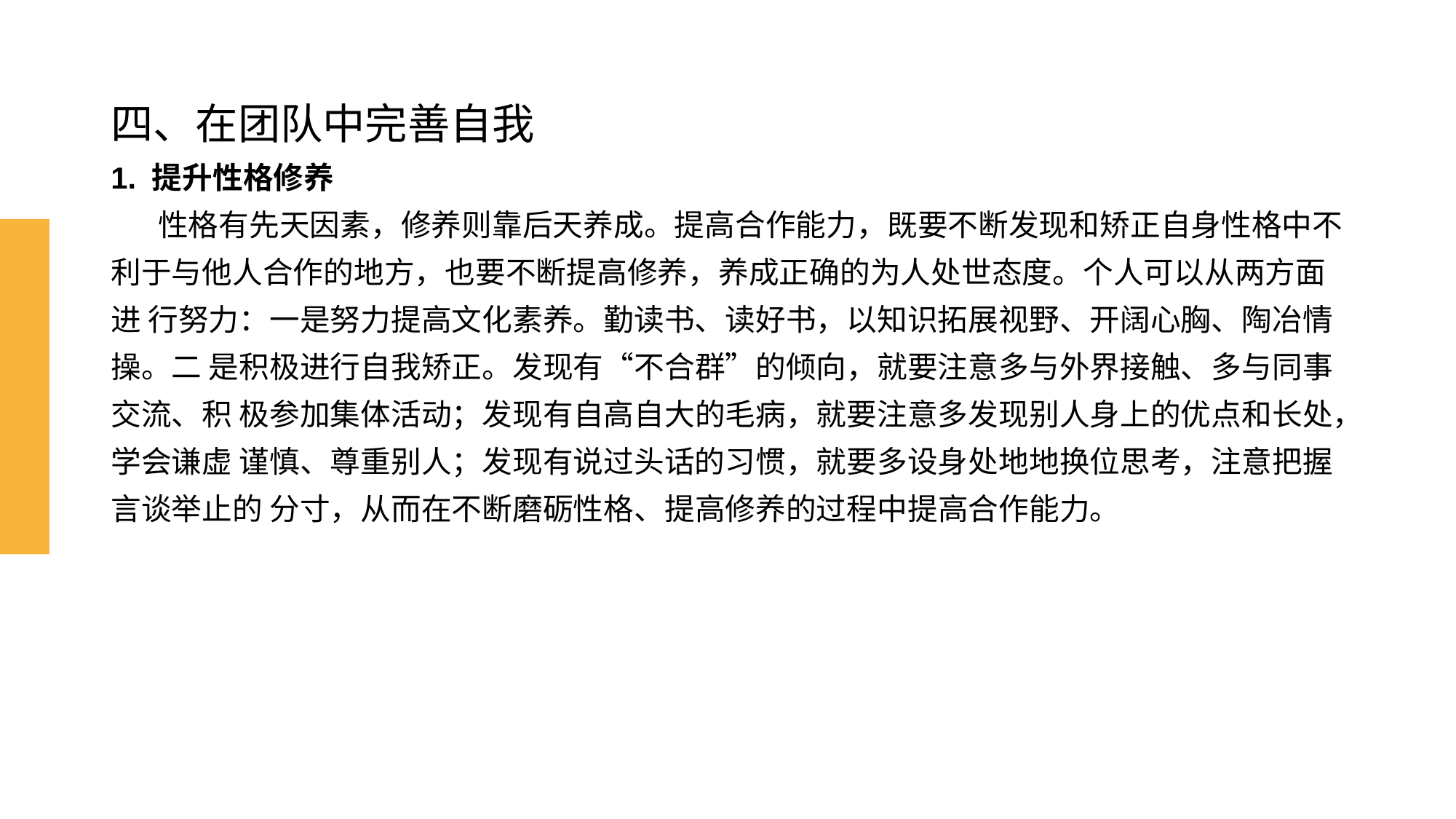

# 四、在团队中完善自我 1. 提升性格修养 性格有先天因素，修养则靠后天养成。提高合作能力，既要不断发现和矫正自身性格中不 利于与他人合作的地方，也要不断提高修养，养成正确的为人处世态度。个人可以从两方面进 行努力：一是努力提高文化素养。勤读书、读好书，以知识拓展视野、开阔心胸、陶冶情操。二 是积极进行自我矫正。发现有“不合群”的倾向，就要注意多与外界接触、多与同事交流、积 极参加集体活动；发现有自高自大的毛病，就要注意多发现别人身上的优点和长处，学会谦虚 谨慎、尊重别人；发现有说过头话的习惯，就要多设身处地地换位思考，注意把握言谈举止的 分寸，从而在不断磨砺性格、提高修养的过程中提高合作能力。